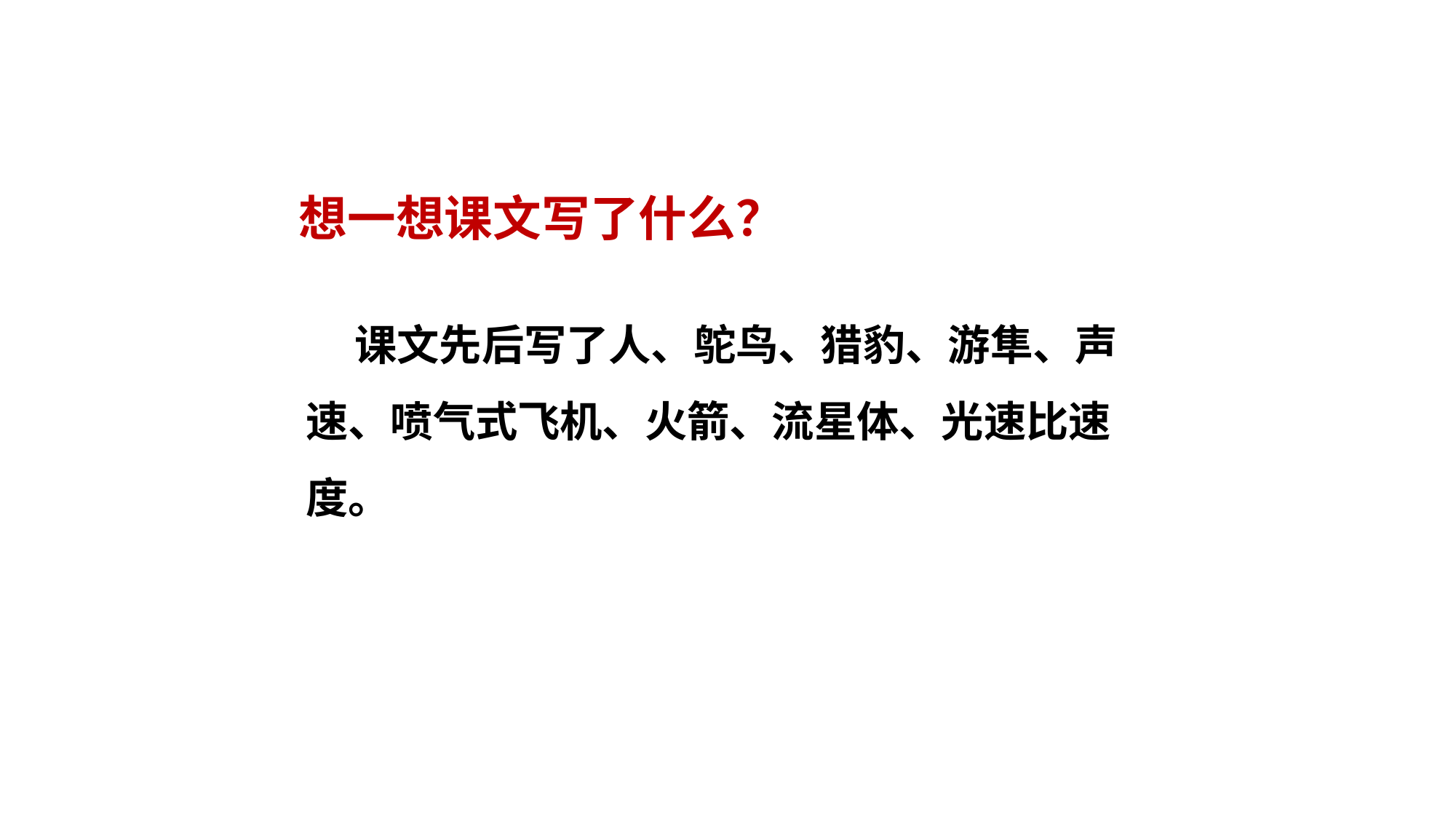

想一想课文写了什么？
    课文先后写了人、鸵鸟、猎豹、游隼、声速、喷气式飞机、火箭、流星体、光速比速度。